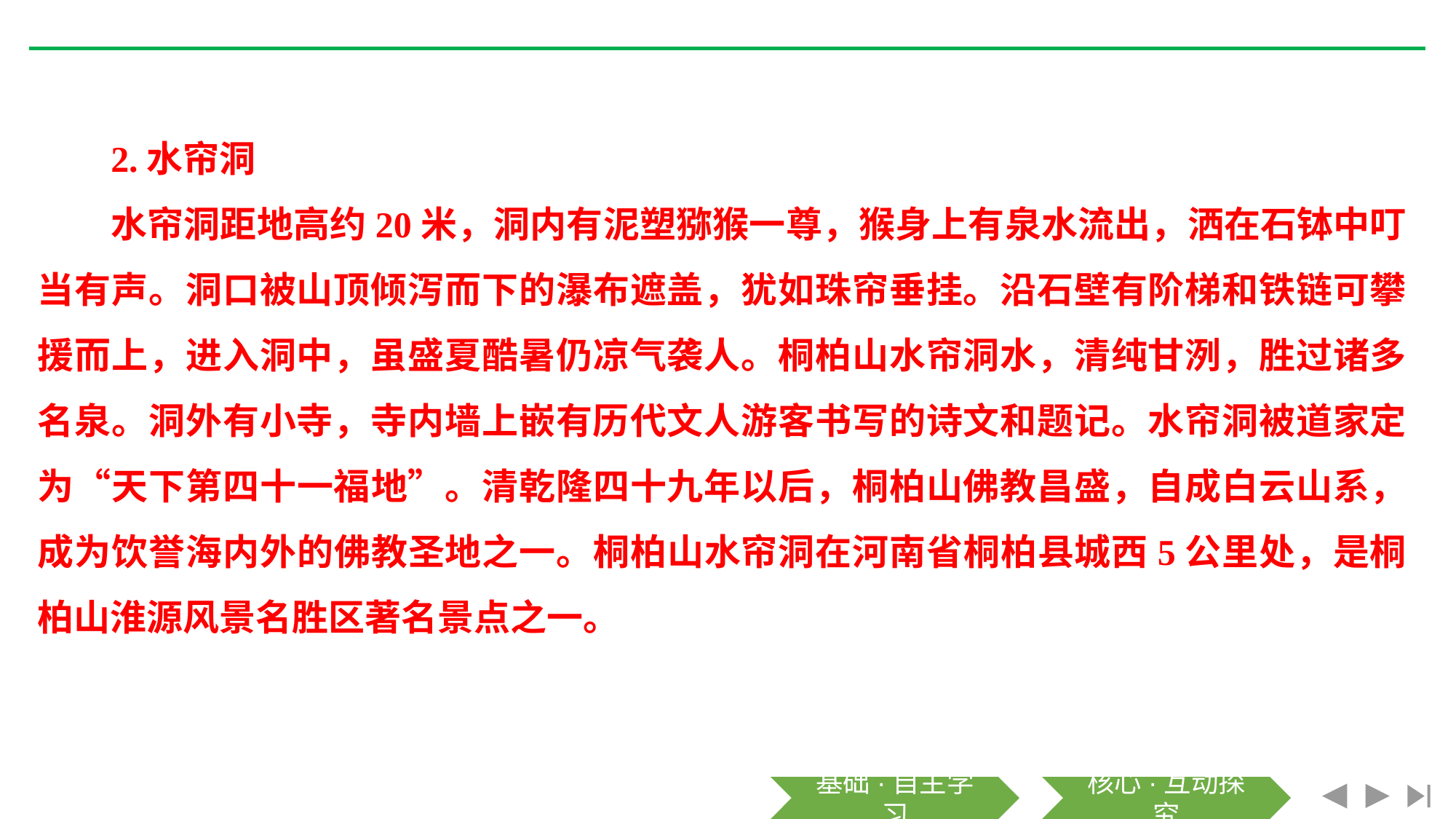

2.水帘洞
水帘洞距地高约20米，洞内有泥塑猕猴一尊，猴身上有泉水流出，洒在石钵中叮当有声。洞口被山顶倾泻而下的瀑布遮盖，犹如珠帘垂挂。沿石壁有阶梯和铁链可攀援而上，进入洞中，虽盛夏酷暑仍凉气袭人。桐柏山水帘洞水，清纯甘洌，胜过诸多名泉。洞外有小寺，寺内墙上嵌有历代文人游客书写的诗文和题记。水帘洞被道家定为“天下第四十一福地”。清乾隆四十九年以后，桐柏山佛教昌盛，自成白云山系，成为饮誉海内外的佛教圣地之一。桐柏山水帘洞在河南省桐柏县城西5公里处，是桐柏山淮源风景名胜区著名景点之一。